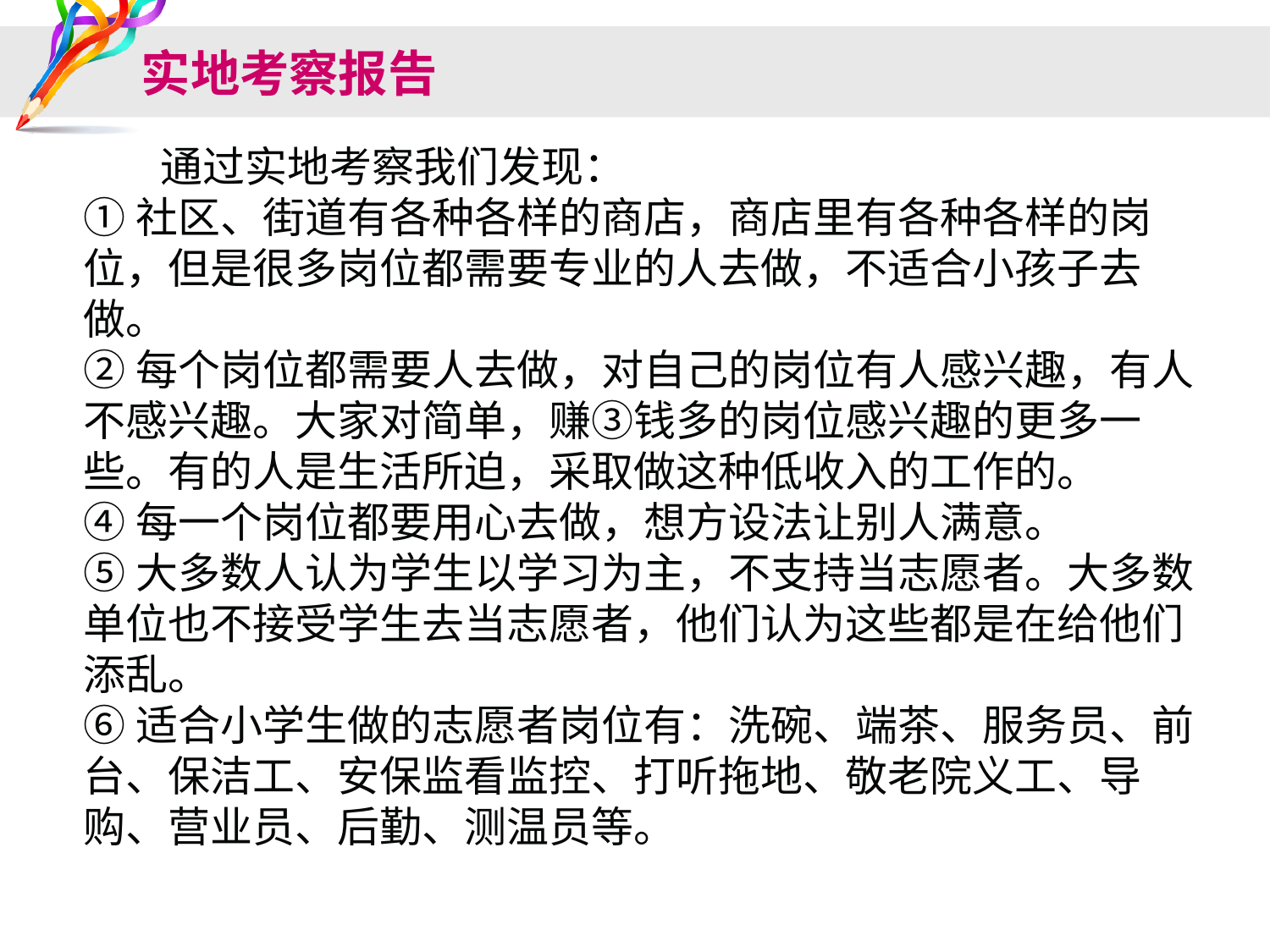

# 实地考察报告
       通过实地考察我们发现：
①社区、街道有各种各样的商店，商店里有各种各样的岗位，但是很多岗位都需要专业的人去做，不适合小孩子去做。
②每个岗位都需要人去做，对自己的岗位有人感兴趣，有人不感兴趣。大家对简单，赚③钱多的岗位感兴趣的更多一些。有的人是生活所迫，采取做这种低收入的工作的。
④每一个岗位都要用心去做，想方设法让别人满意。
⑤大多数人认为学生以学习为主，不支持当志愿者。大多数单位也不接受学生去当志愿者，他们认为这些都是在给他们添乱。
⑥适合小学生做的志愿者岗位有：洗碗、端茶、服务员、前台、保洁工、安保监看监控、打听拖地、敬老院义工、导购、营业员、后勤、测温员等。